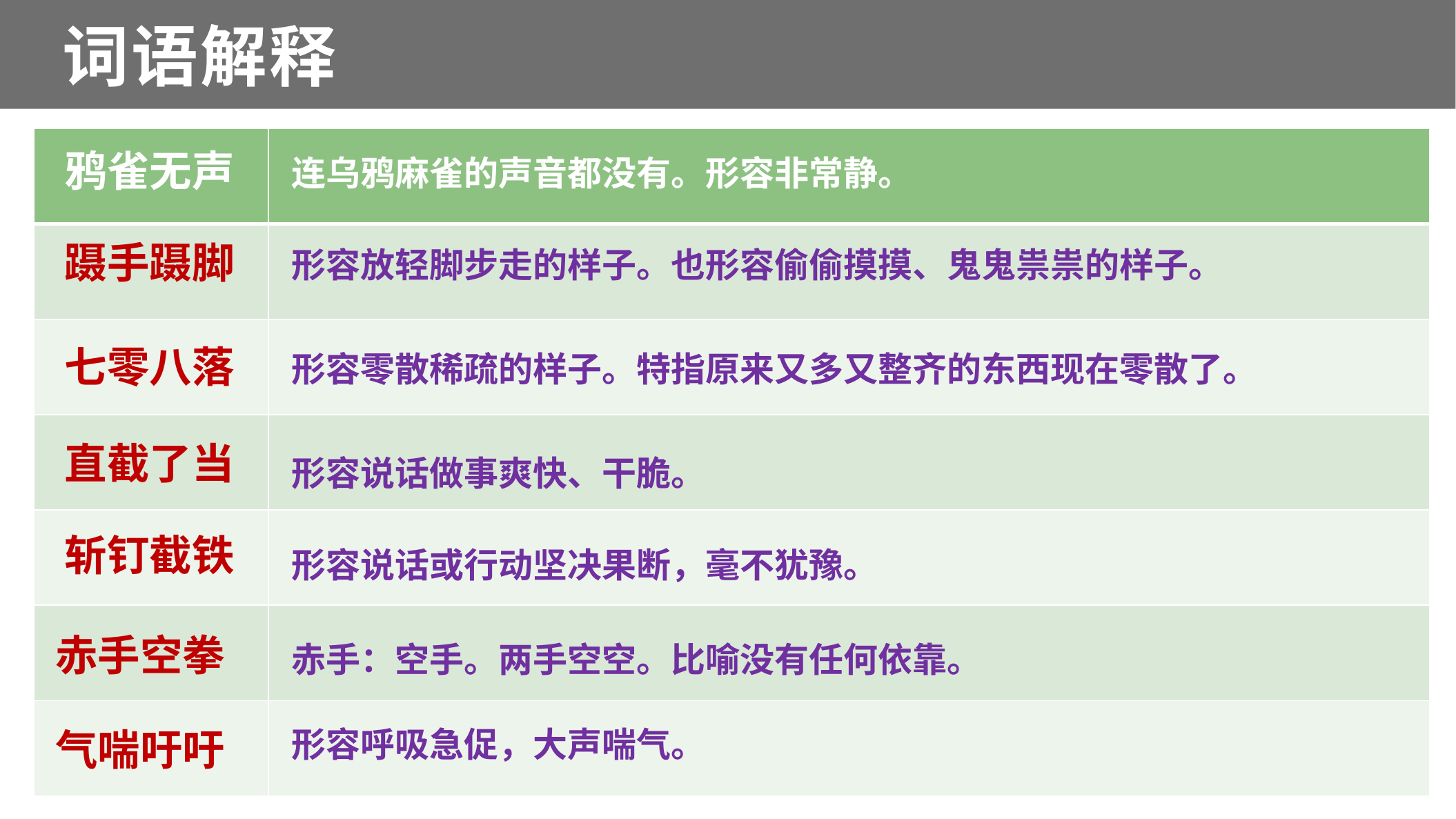

词语解释
|  |  |
| --- | --- |
|  |  |
|  |  |
|  |  |
|  |  |
|  |  |
|  |  |
鸦雀无声
连乌鸦麻雀的声音都没有。形容非常静。
蹑手蹑脚
形容放轻脚步走的样子。也形容偷偷摸摸、鬼鬼祟祟的样子。
七零八落
形容零散稀疏的样子。特指原来又多又整齐的东西现在零散了。
直截了当
形容说话做事爽快、干脆。
斩钉截铁
形容说话或行动坚决果断，毫不犹豫。
赤手空拳
赤手：空手。两手空空。比喻没有任何依靠。
气喘吁吁
形容呼吸急促，大声喘气。